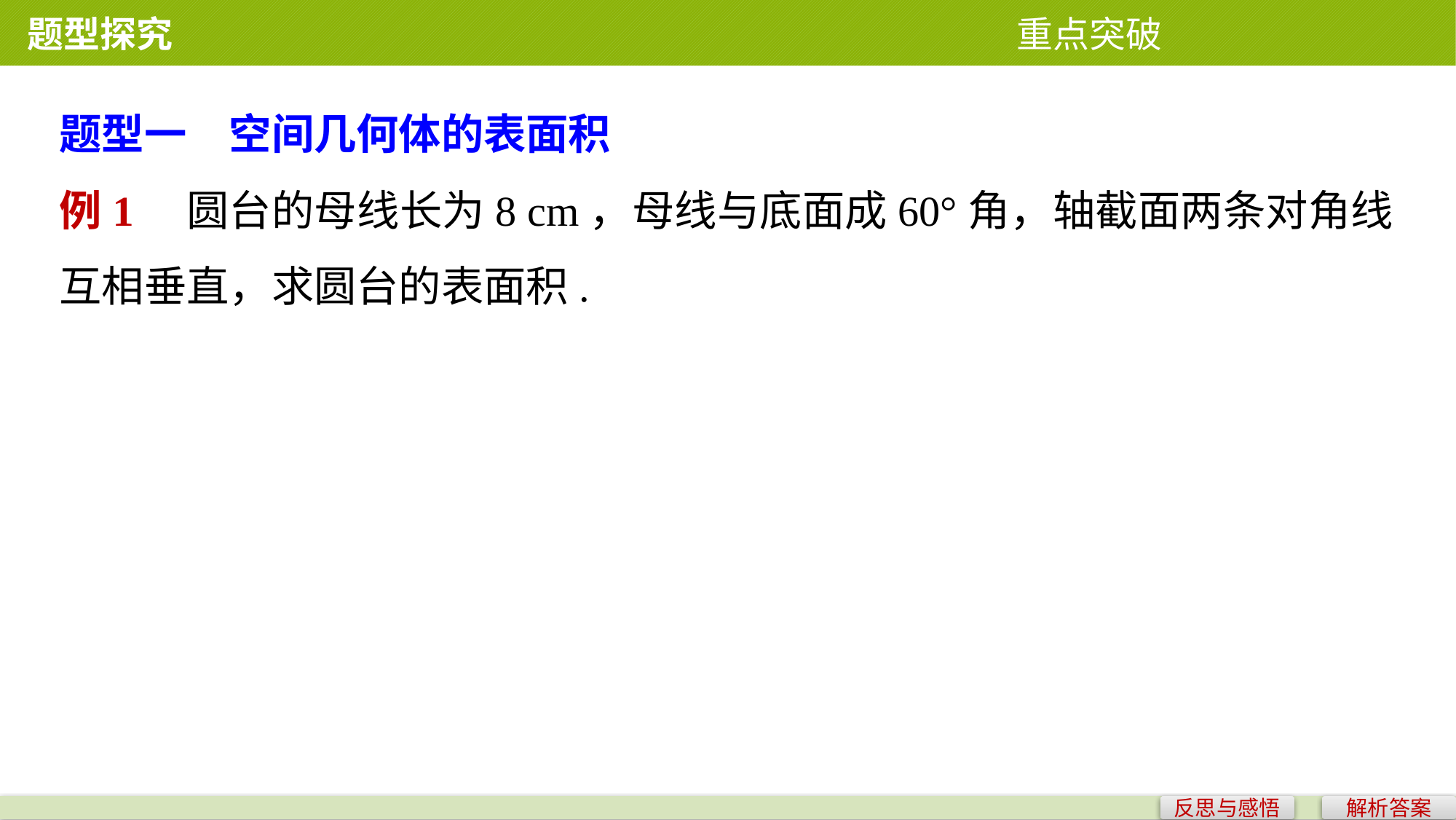

题型探究                                                                                                       重点突破
题型一　空间几何体的表面积
例1　圆台的母线长为8 cm，母线与底面成60°角，轴截面两条对角线互相垂直，求圆台的表面积.
反思与感悟
解析答案